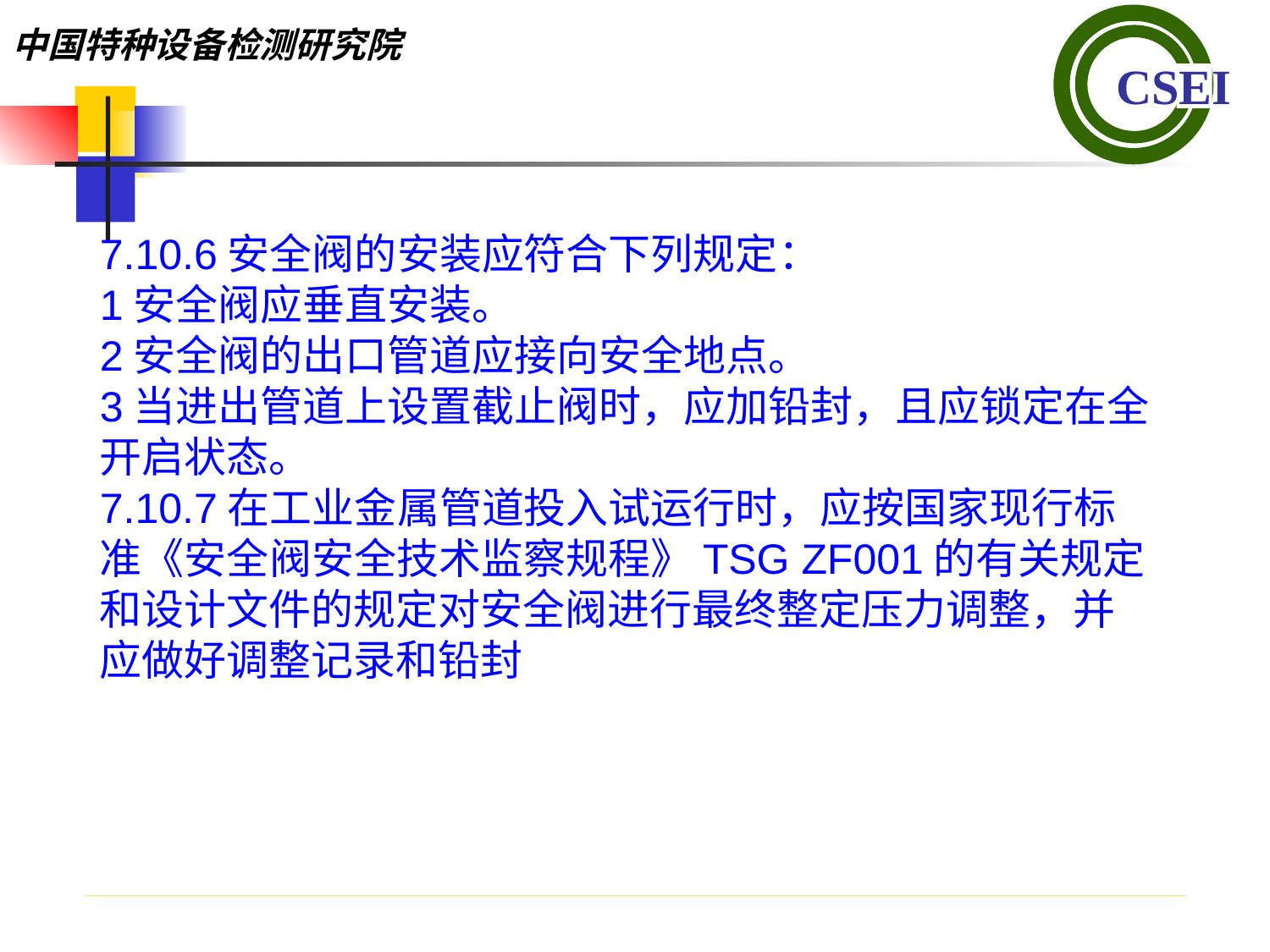

7.10.6安全阀的安装应符合下列规定：1安全阀应垂直安装。2安全阀的出口管道应接向安全地点。3当进出管道上设置截止阀时，应加铅封，且应锁定在全开启状态。
7.10.7在工业金属管道投入试运行时，应按国家现行标准《安全阀安全技术监察规程》TSG ZF001的有关规定和设计文件的规定对安全阀进行最终整定压力调整，并应做好调整记录和铅封